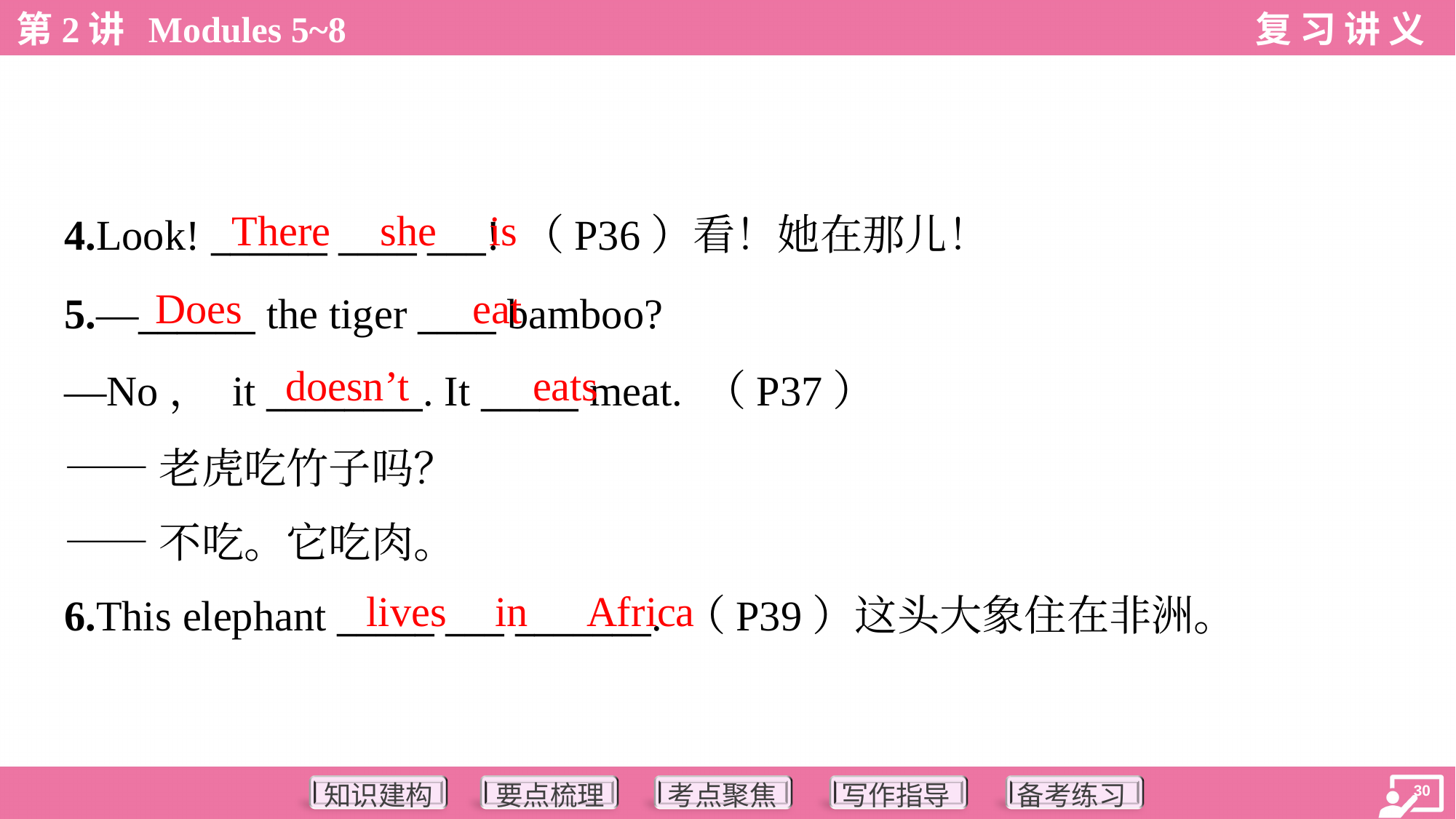

There
she
is
4.Look! ______ ____ ___! （P36）看！她在那儿！
Does
eat
5.—______ the tiger ____ bamboo?
—No， it ________. It _____ meat. （P37）
——老虎吃竹子吗？
——不吃。它吃肉。
doesn’t
eats
lives
in
Africa
6.This elephant _____ ___ _______. （P39）这头大象住在非洲。